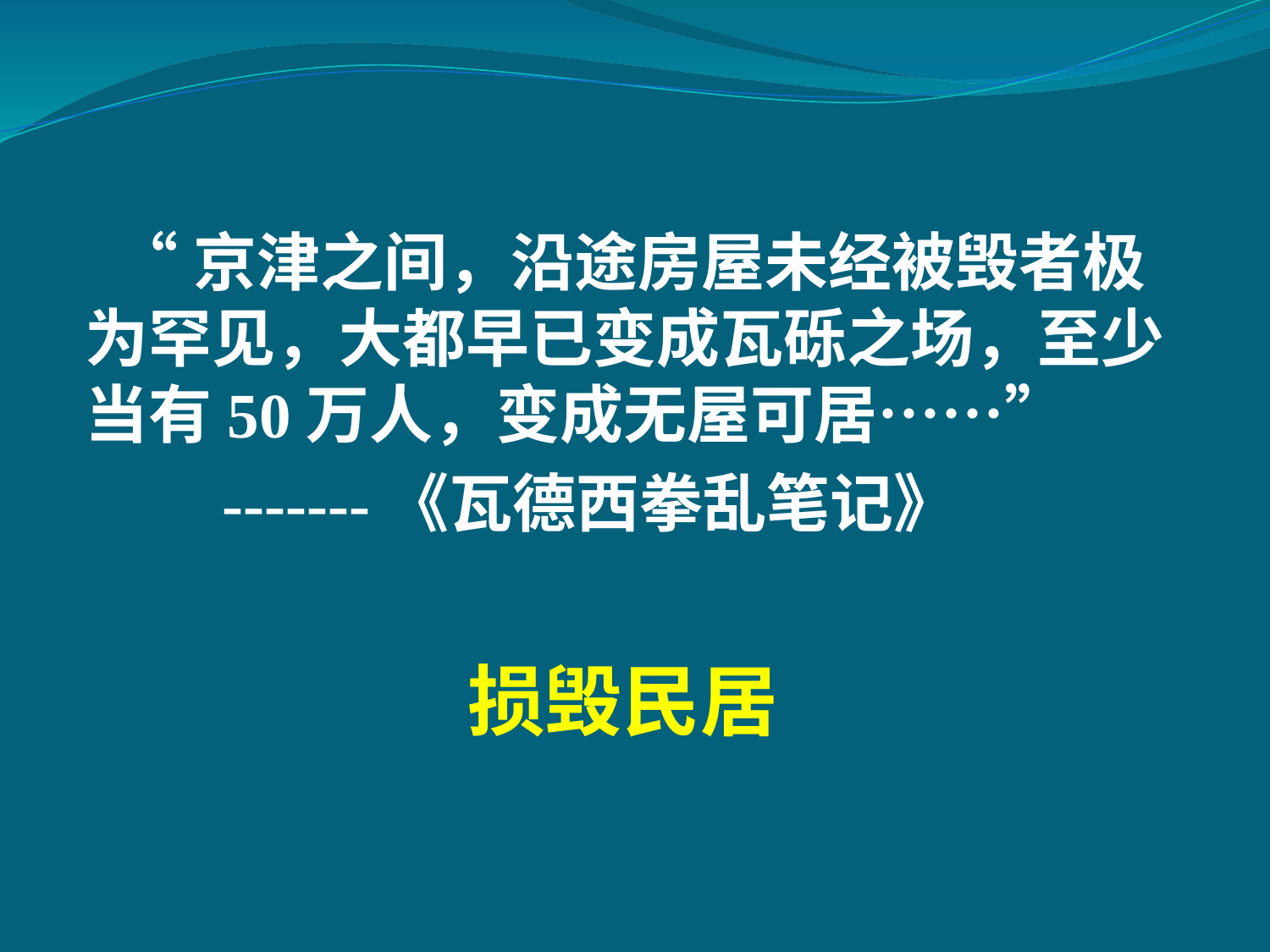

“京津之间，沿途房屋未经被毁者极为罕见，大都早已变成瓦砾之场，至少当有50万人，变成无屋可居……”
           -------《瓦德西拳乱笔记》
损毁民居